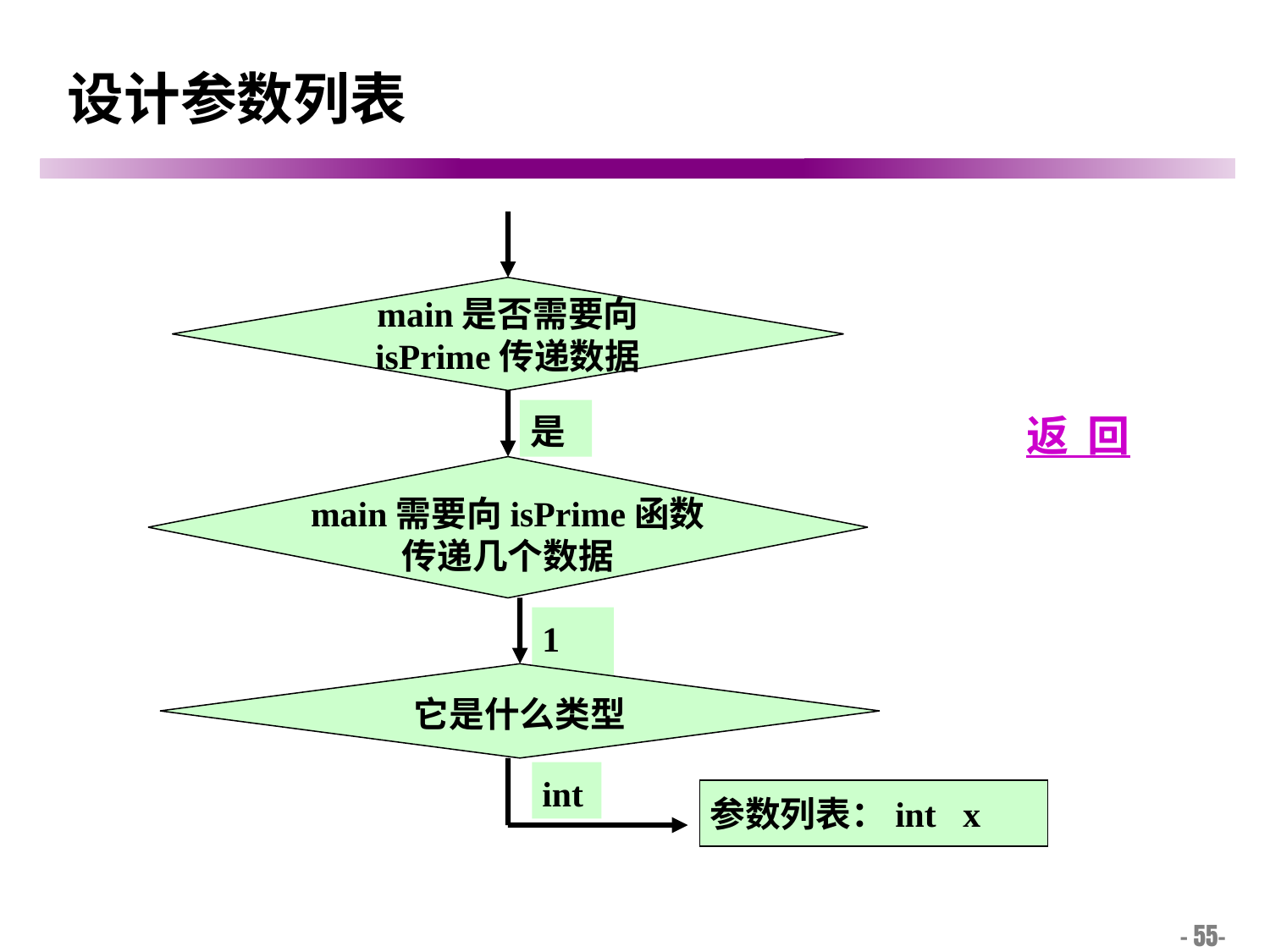

# 设计参数列表

main是否需要向
isPrime传递数据

是
返  回
main需要向isPrime函数
传递几个数据

1个
它是什么类型

int
参数列表：int   x
 - 55-